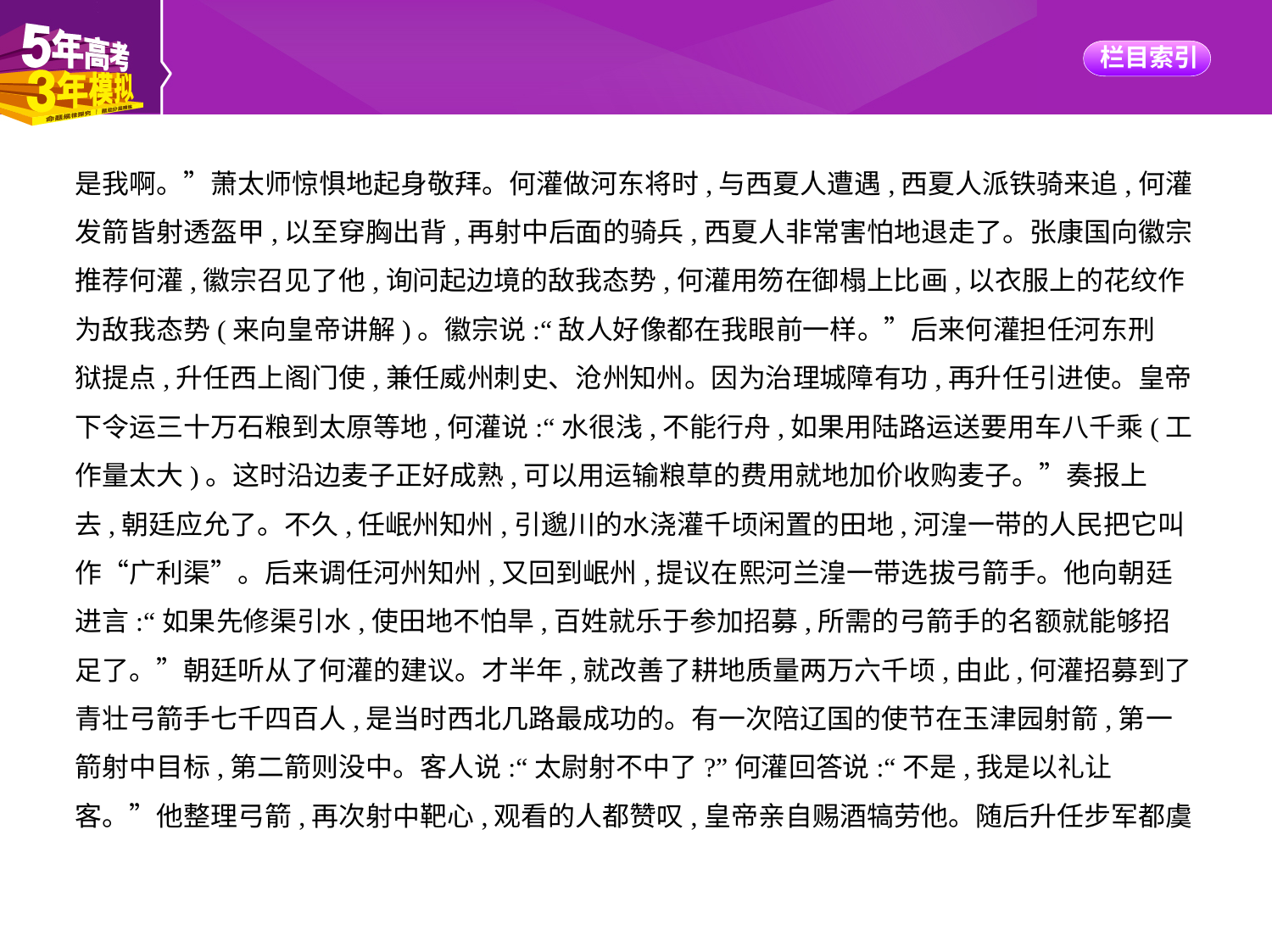

是我啊。”萧太师惊惧地起身敬拜。何灌做河东将时,与西夏人遭遇,西夏人派铁骑来追,何灌
发箭皆射透盔甲,以至穿胸出背,再射中后面的骑兵,西夏人非常害怕地退走了。张康国向徽宗
推荐何灌,徽宗召见了他,询问起边境的敌我态势,何灌用笏在御榻上比画,以衣服上的花纹作
为敌我态势(来向皇帝讲解)。徽宗说:“敌人好像都在我眼前一样。”后来何灌担任河东刑
狱提点,升任西上阁门使,兼任威州刺史、沧州知州。因为治理城障有功,再升任引进使。皇帝
下令运三十万石粮到太原等地,何灌说:“水很浅,不能行舟,如果用陆路运送要用车八千乘(工
作量太大)。这时沿边麦子正好成熟,可以用运输粮草的费用就地加价收购麦子。”奏报上
去,朝廷应允了。不久,任岷州知州,引邈川的水浇灌千顷闲置的田地,河湟一带的人民把它叫
作“广利渠”。后来调任河州知州,又回到岷州,提议在熙河兰湟一带选拔弓箭手。他向朝廷
进言:“如果先修渠引水,使田地不怕旱,百姓就乐于参加招募,所需的弓箭手的名额就能够招
足了。”朝廷听从了何灌的建议。才半年,就改善了耕地质量两万六千顷,由此,何灌招募到了
青壮弓箭手七千四百人,是当时西北几路最成功的。有一次陪辽国的使节在玉津园射箭,第一
箭射中目标,第二箭则没中。客人说:“太尉射不中了?”何灌回答说:“不是,我是以礼让
客。”他整理弓箭,再次射中靶心,观看的人都赞叹,皇帝亲自赐酒犒劳他。随后升任步军都虞